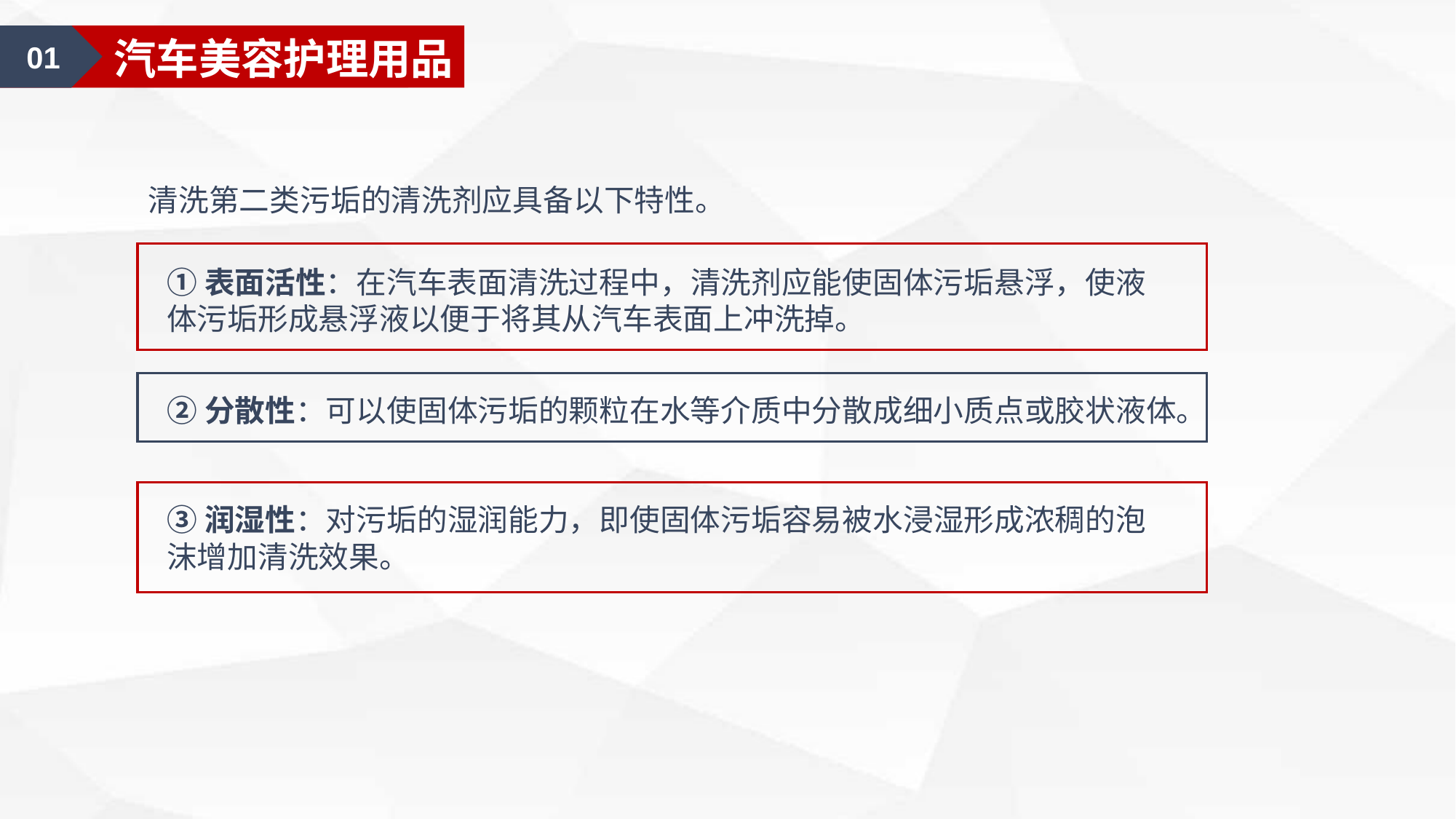

01
汽车美容认知

01
汽车美容护理用品
清洗第二类污垢的清洗剂应具备以下特性。

①表面活性：在汽车表面清洗过程中，清洗剂应能使固体污垢悬浮，使液体污垢形成悬浮液以便于将其从汽车表面上冲洗掉。

②分散性：可以使固体污垢的颗粒在水等介质中分散成细小质点或胶状液体。

③润湿性：对污垢的湿润能力，即使固体污垢容易被水浸湿形成浓稠的泡沫增加清洗效果。